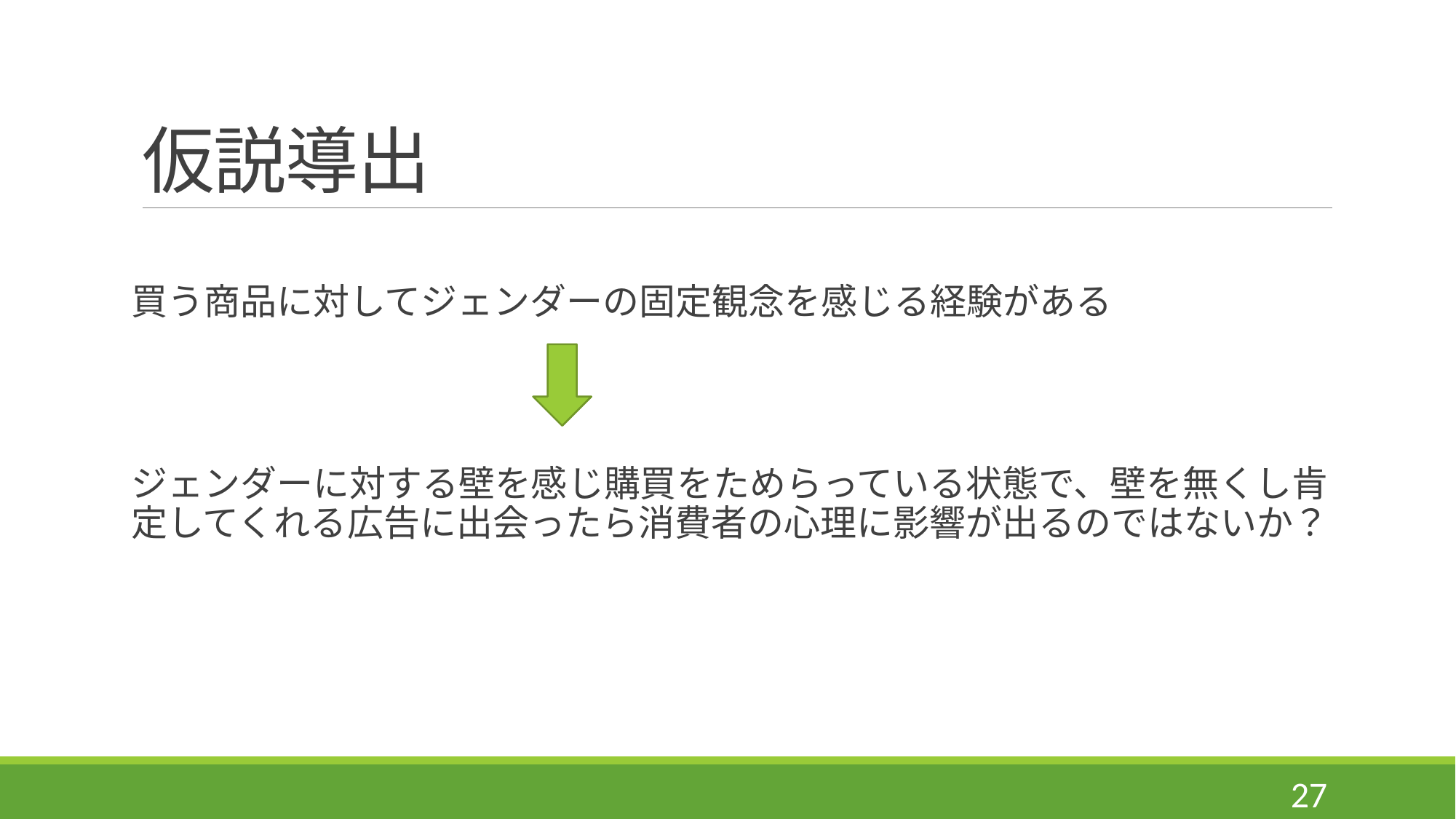

# 仮説導出

買う商品に対してジェンダーの固定観念を感じる経験がある

ジェンダーに対する壁を感じ購買をためらっている状態で、壁を無くし肯定してくれる広告に出会ったら消費者の心理に影響が出るのではないか？

27